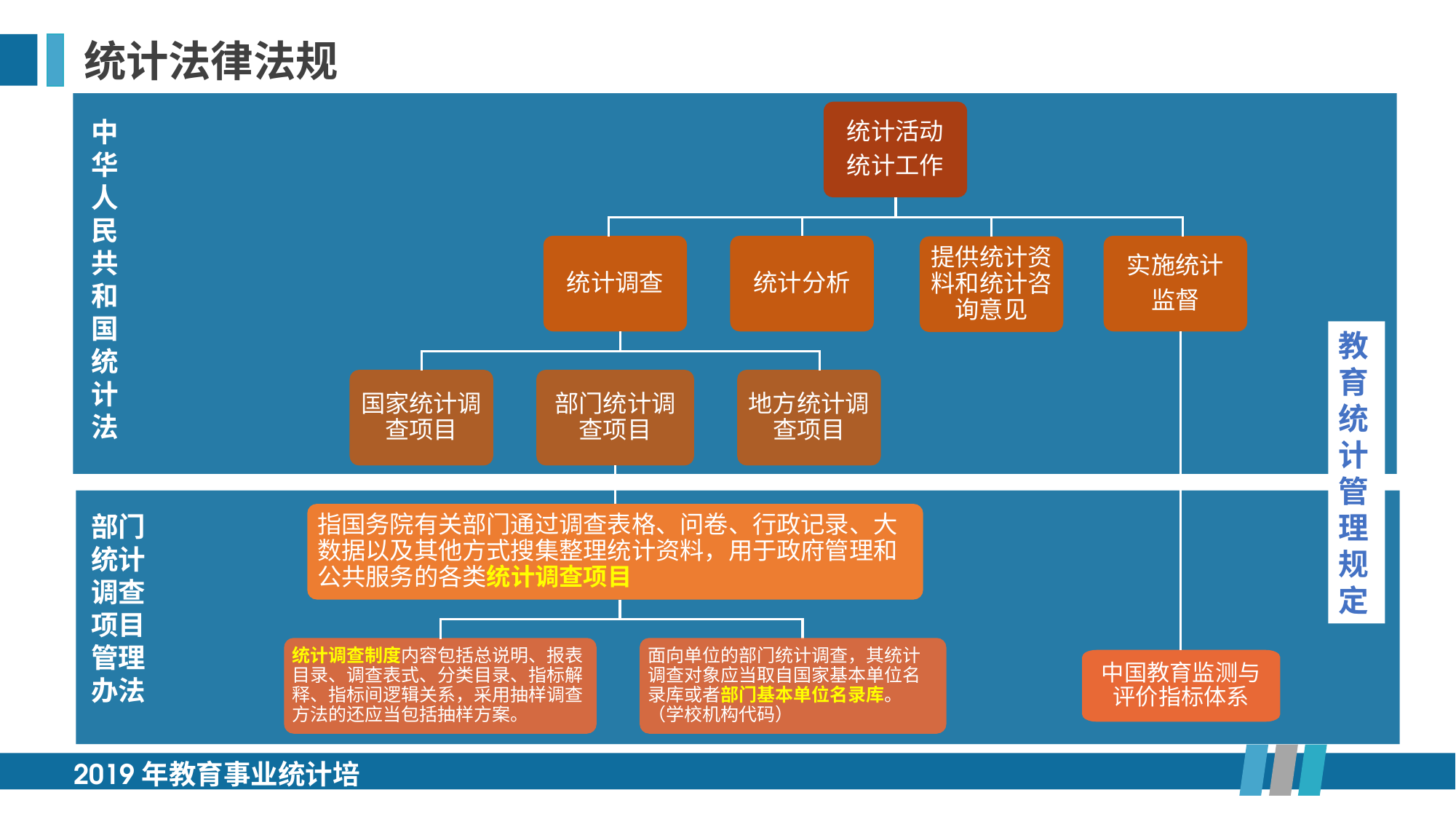

统计法律法规

统计活动
统计工作
中华人民共和国统计法

统计调查
统计分析
实施统计
监督
提供统计资料和统计咨询意见
教育统计管理规定

国家统计调查项目
部门统计调查项目
地方统计调查项目

指国务院有关部门通过调查表格、问卷、行政记录、大数据以及其他方式搜集整理统计资料，用于政府管理和公共服务的各类统计调查项目
部门统计调查项目管理办法

统计调查制度内容包括总说明、报表目录、调查表式、分类目录、指标解释、指标间逻辑关系，采用抽样调查方法的还应当包括抽样方案。
面向单位的部门统计调查，其统计调查对象应当取自国家基本单位名录库或者部门基本单位名录库。（学校机构代码）
中国教育监测与评价指标体系

2019年教育事业统计培训
第二条　本法适用于各级人民政府、县级以上人民政府统计机构和有关部门组织实施的统计活动。

统计的基本任务是对经济社会发展情况进行统计调查、统计分析，提供统计资料和统计咨询意见，实行统计监督。
第十一条　统计调查项目包括国家统计调查项目、部门统计调查项目和地方统计调查项目。

国家统计调查项目是指全国性基本情况的统计调查项目。部门统计调查项目是指国务院有关部门的专业性统计调查项目。地方统计调查项目是指县级以上地方人民政府及其部门的地方性统计调查项目。
国家统计调查项目、部门统计调查项目、地方统计调
查项目应当明确分工，互相衔接，不得重复。
第九条　制定部门统计调查项目，应当同时制定该项目的统计调查制度。
　　统计调查制度内容包括总说明、报表目录、调查表式、分类目录、指标解释、指标间逻辑关系，采用抽样调查方法的还应当包括抽样方案。
　　统计调查制度总说明应当对调查目的、调查对象、统计范围、调查内容、调查频率、调查时间、调查方法、组织实施方式、质量控制、报送要求、信息共享、资料公布等作出规定。
　　面向单位的部门统计调查，其统计调查对象应当取自国家基本单位名录库或者部门基本单位名录库。
第三条　本办法所称的统计调查项目，是指国务院有关部门通过调查表格、问卷、行政记录、大数据以及其他方式搜集整理统计资料，用于政府管理和公共服务的各类统计调查项目。